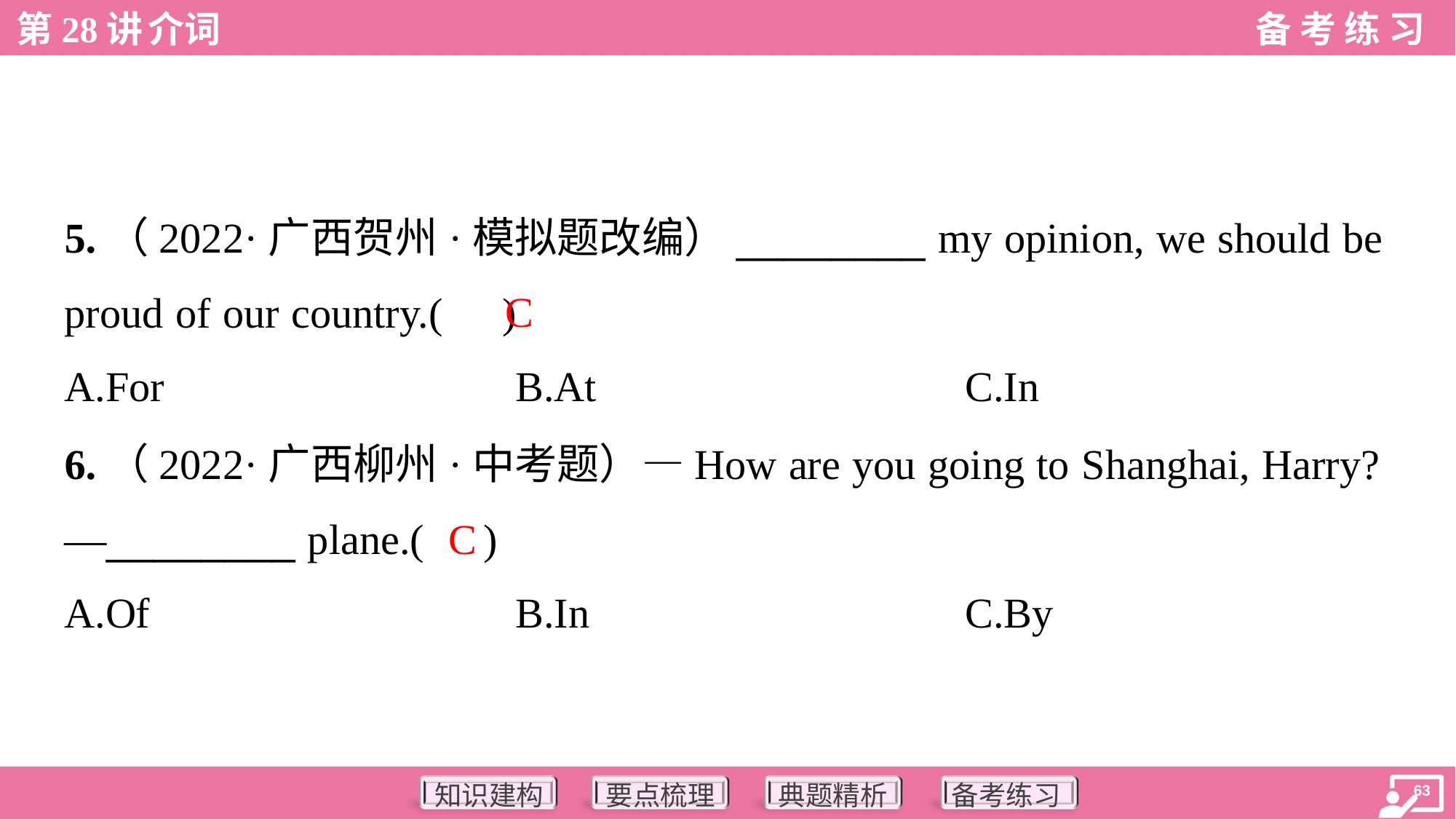

5.（2022·广西贺州·模拟题改编）________ my opinion, we should be
proud of our country.(     )
C
A.For	B.At	C.In
6.（2022·广西柳州·中考题）—How are you going to Shanghai, Harry?
—________ plane.(     )
C
A.Of	B.In	C.By